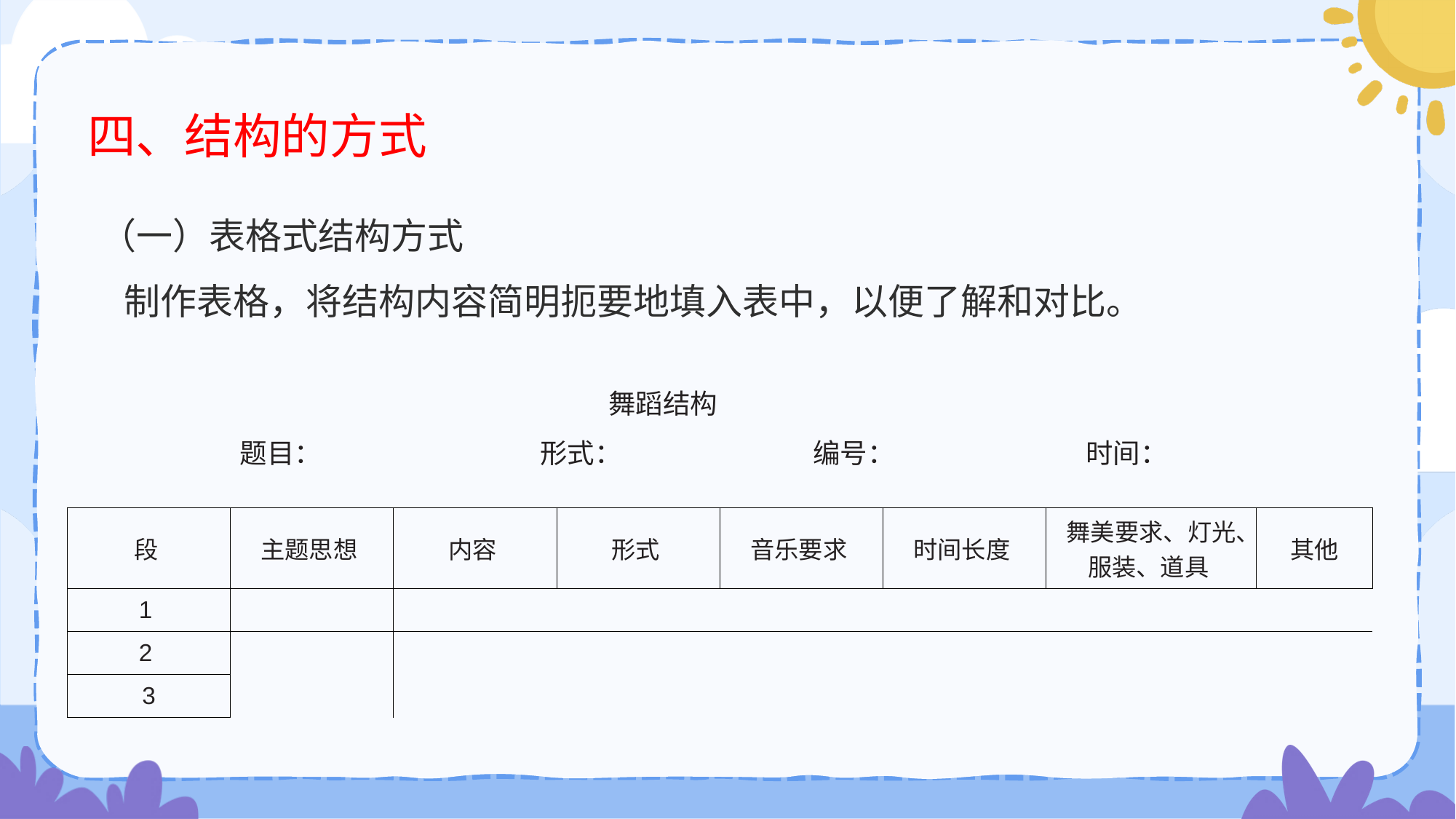

# 四、结构的方式
（一）表格式结构方式
   制作表格，将结构内容简明扼要地填入表中，以便了解和对比。

舞蹈结构
　　　题目：　　　　　　　　形式：　　　　　　　编号：　　　　　　　时间：
| 段 | 主题思想 | 内容 | 形式 | 音乐要求 | 时间长度 | 舞美要求、灯光、服装、道具 | 其他 |
| --- | --- | --- | --- | --- | --- | --- | --- |
| 1 |  |  |  |  |  |  |  |
| 2 |  |  |  |  |  |  |  |
| 3 |  |  |  |  |  |  |  |